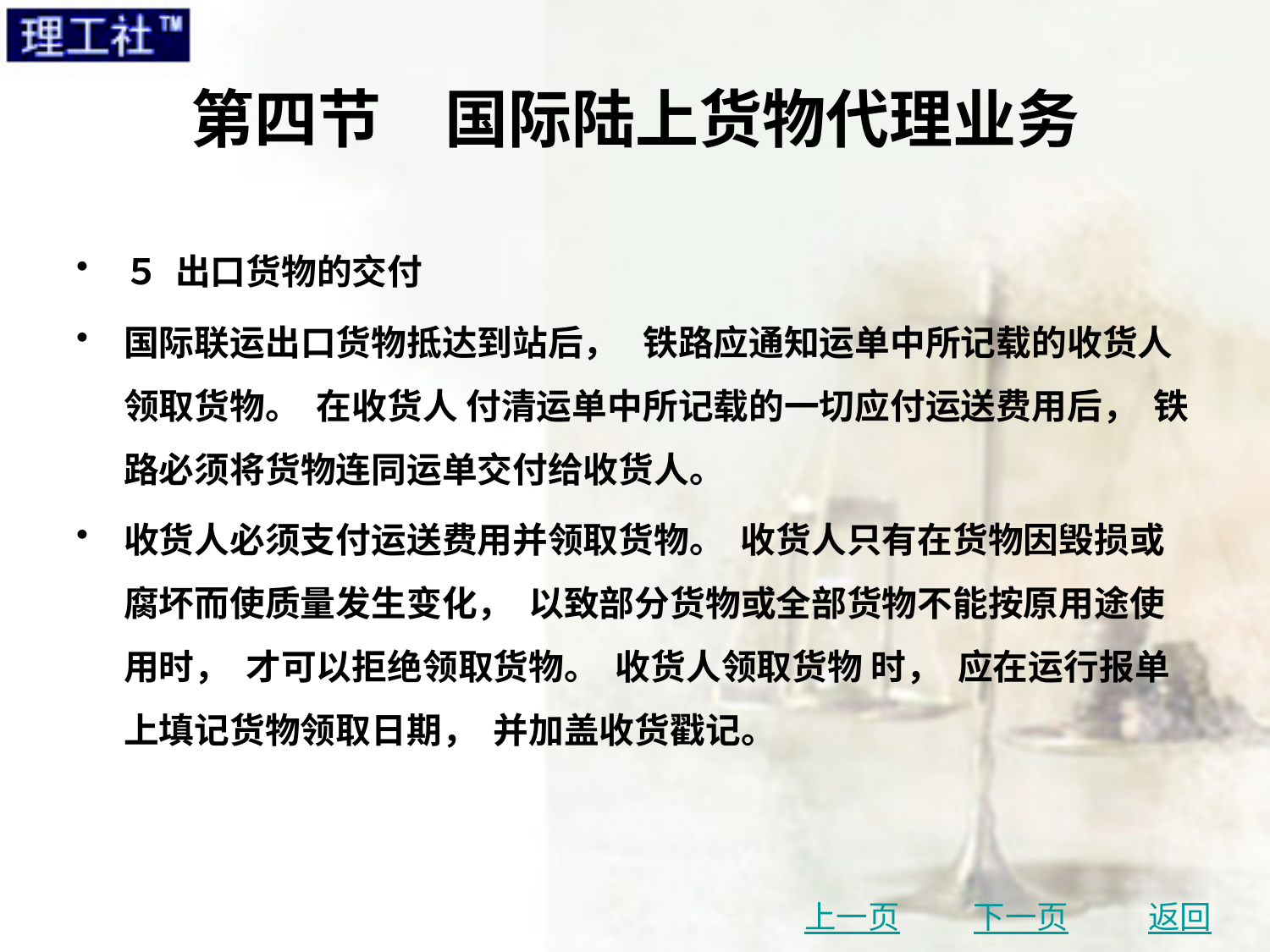

# 第四节　国际陆上货物代理业务
５  出口货物的交付
国际联运出口货物抵达到站后，   铁路应通知运单中所记载的收货人领取货物。  在收货人 付清运单中所记载的一切应付运送费用后，  铁路必须将货物连同运单交付给收货人。
收货人必须支付运送费用并领取货物。  收货人只有在货物因毁损或腐坏而使质量发生变化，  以致部分货物或全部货物不能按原用途使用时，  才可以拒绝领取货物。  收货人领取货物 时，  应在运行报单上填记货物领取日期，  并加盖收货戳记。

上一页
下一页
返回